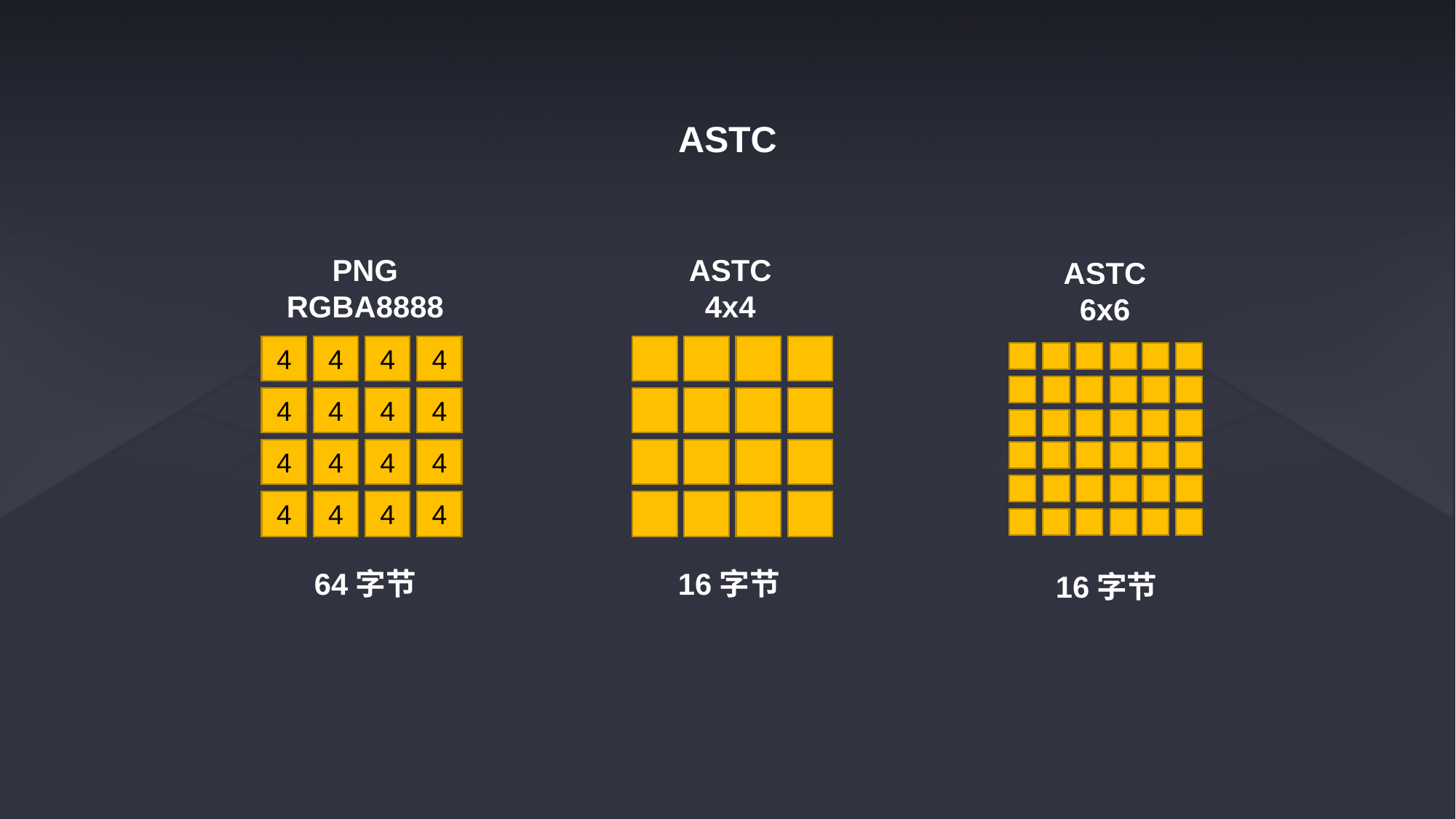

ASTC
PNG
RGBA8888
ASTC
4x4
ASTC
6x6

4

4

4

4

4

4

4

4

4

4

4

4

4

4

4

4

64字节
16字节
16字节